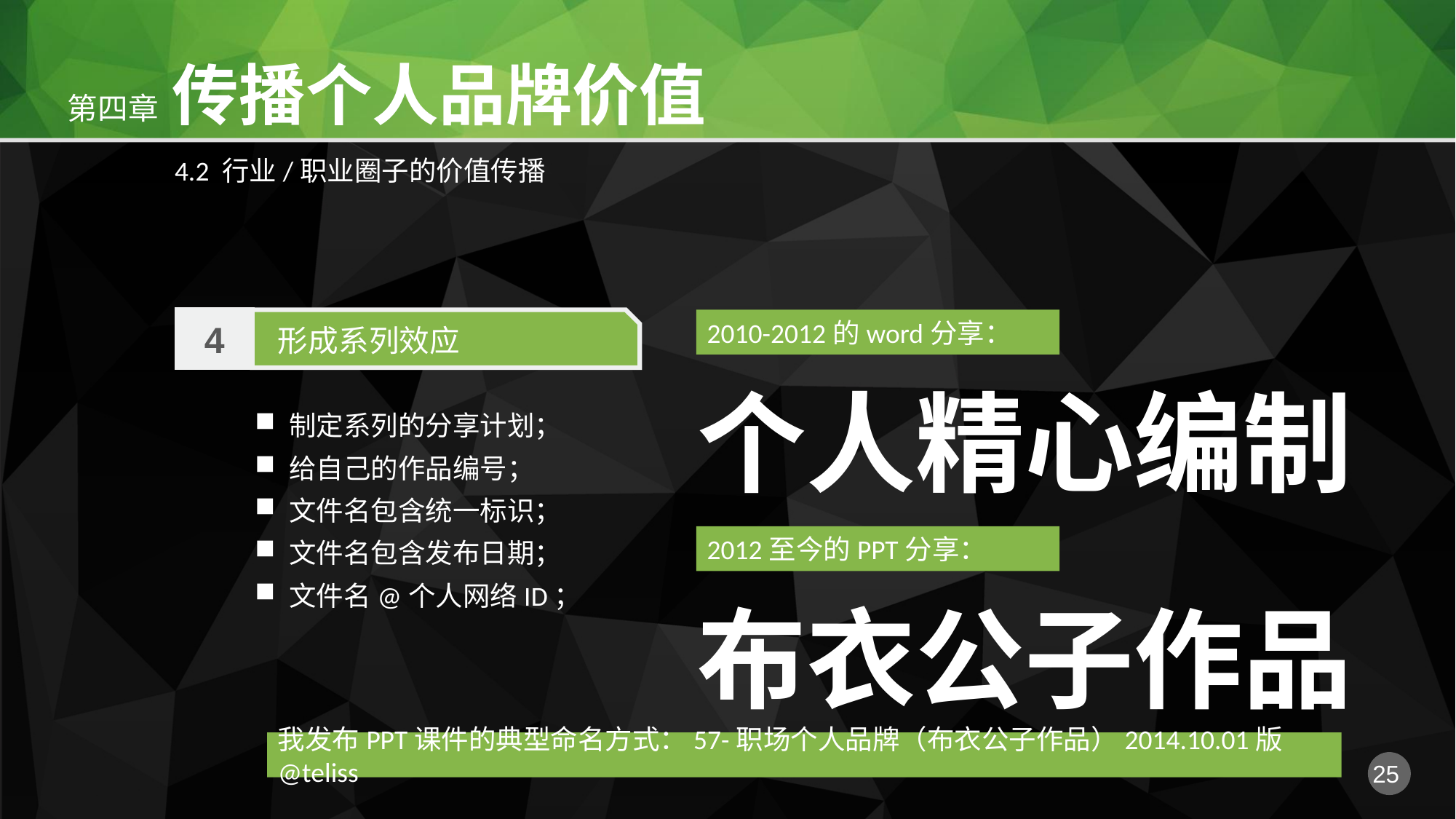

4.2 行业/职业圈子的价值传播

4
形成系列效应
2010-2012的word分享：
个人精心编制
制定系列的分享计划；
给自己的作品编号；
文件名包含统一标识；
文件名包含发布日期；
文件名@个人网络ID；
2012至今的PPT分享：
布衣公子作品
我发布PPT课件的典型命名方式：57-职场个人品牌（布衣公子作品）2014.10.01版@teliss